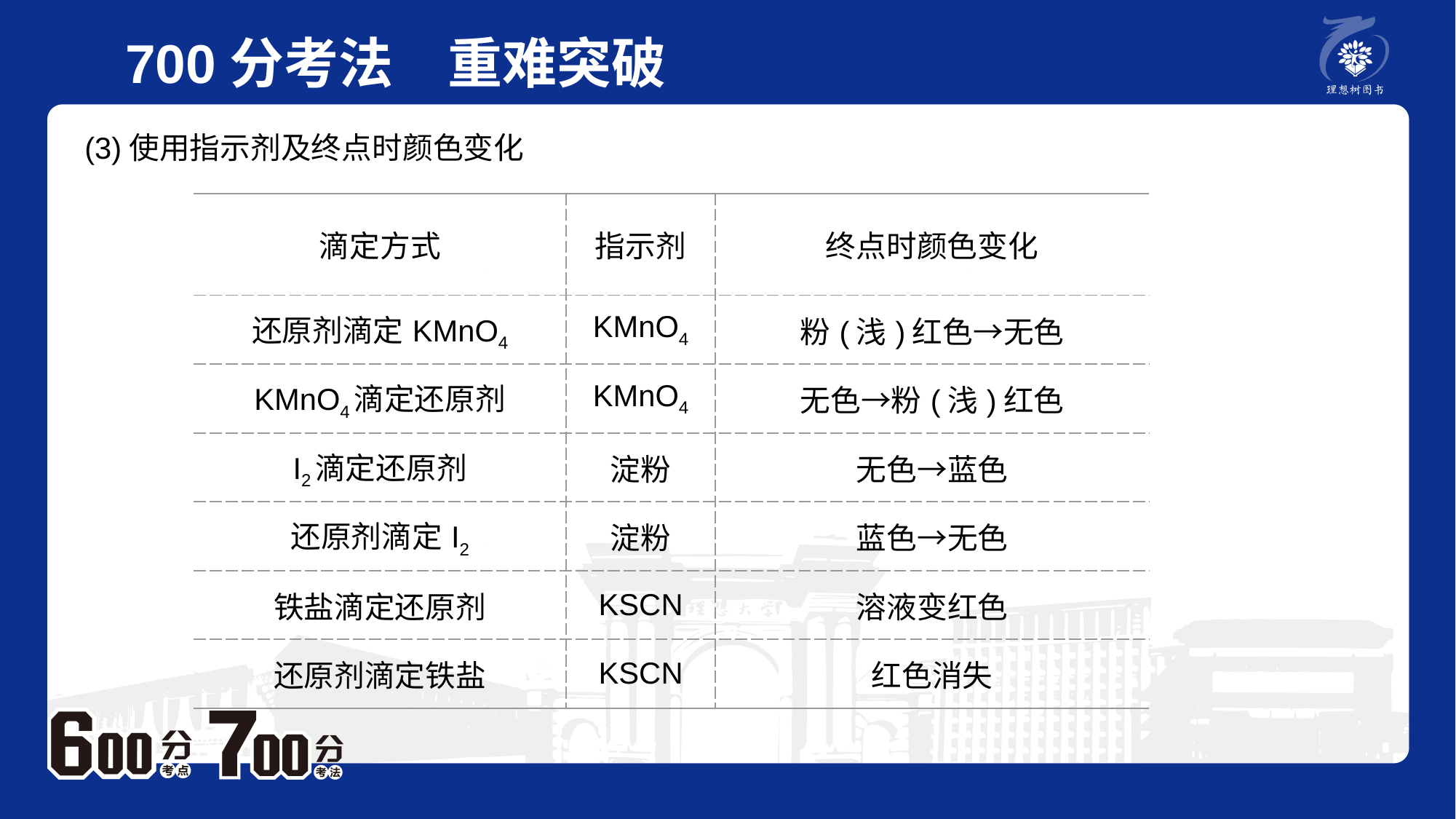

700分考法　重难突破
(3)使用指示剂及终点时颜色变化
| 滴定方式 | 指示剂 | 终点时颜色变化 |
| --- | --- | --- |
| 还原剂滴定KMnO4 | KMnO4 | 粉(浅)红色→无色 |
| KMnO4滴定还原剂 | KMnO4 | 无色→粉(浅)红色 |
| I2滴定还原剂 | 淀粉 | 无色→蓝色 |
| 还原剂滴定I2 | 淀粉 | 蓝色→无色 |
| 铁盐滴定还原剂 | KSCN | 溶液变红色 |
| 还原剂滴定铁盐 | KSCN | 红色消失 |